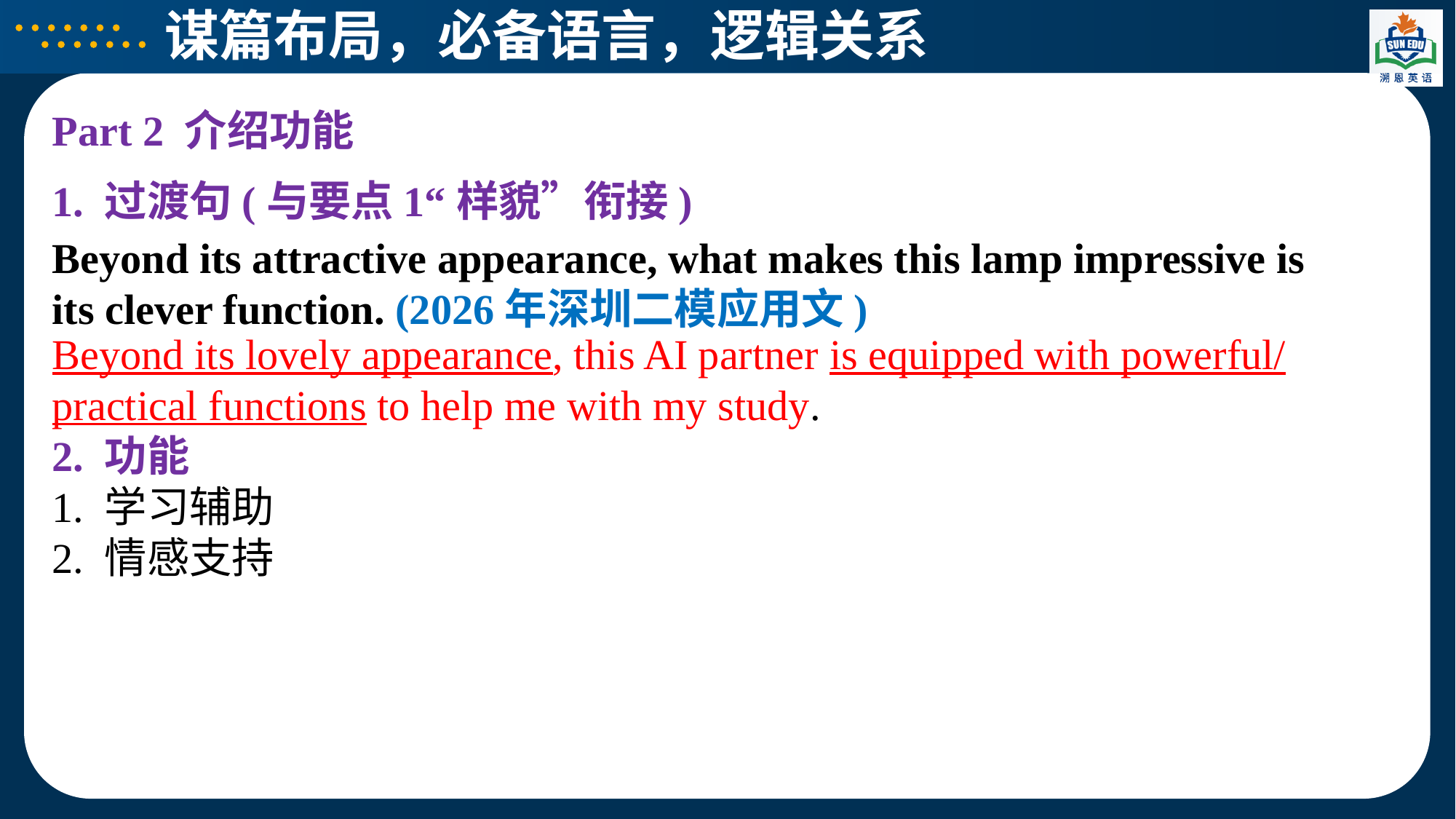

谋篇布局，必备语言，逻辑关系

Part 2 介绍功能
1. 过渡句(与要点1“样貌”衔接)

Beyond its lovely appearance, this AI partner is equipped with powerful/ practical functions to help me with my study.
2. 功能
1. 学习辅助
2. 情感支持
Beyond its attractive appearance, what makes this lamp impressive is its clever function. (2026年深圳二模应用文)